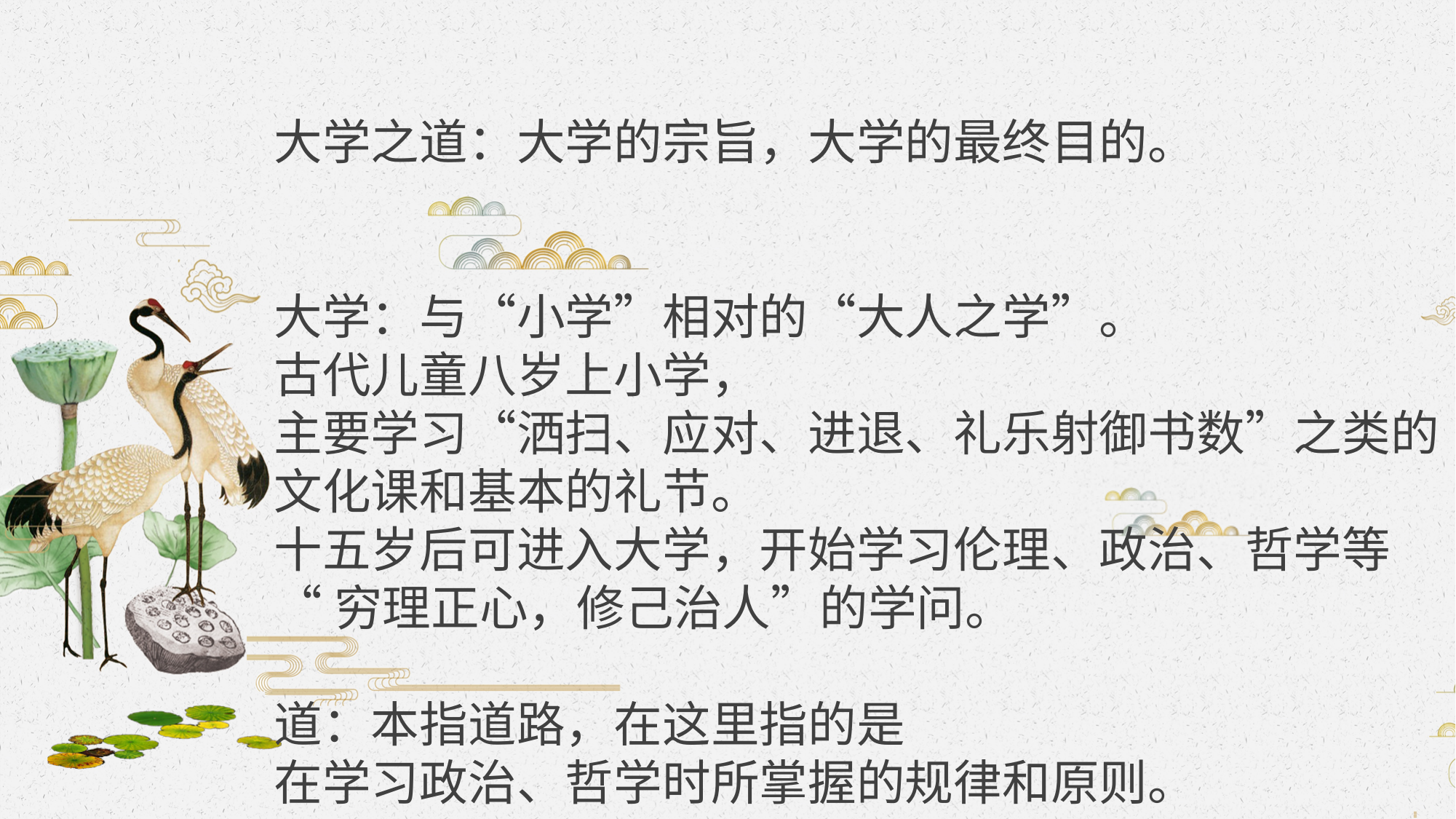

大学之道：大学的宗旨，大学的最终目的。

大学：与“小学”相对的“大人之学”。
古代儿童八岁上小学，
主要学习“洒扫、应对、进退、礼乐射御书数”之类的
文化课和基本的礼节。
十五岁后可进入大学，开始学习伦理、政治、哲学等
“穷理正心，修己治人”的学问。

道：本指道路，在这里指的是
在学习政治、哲学时所掌握的规律和原则。